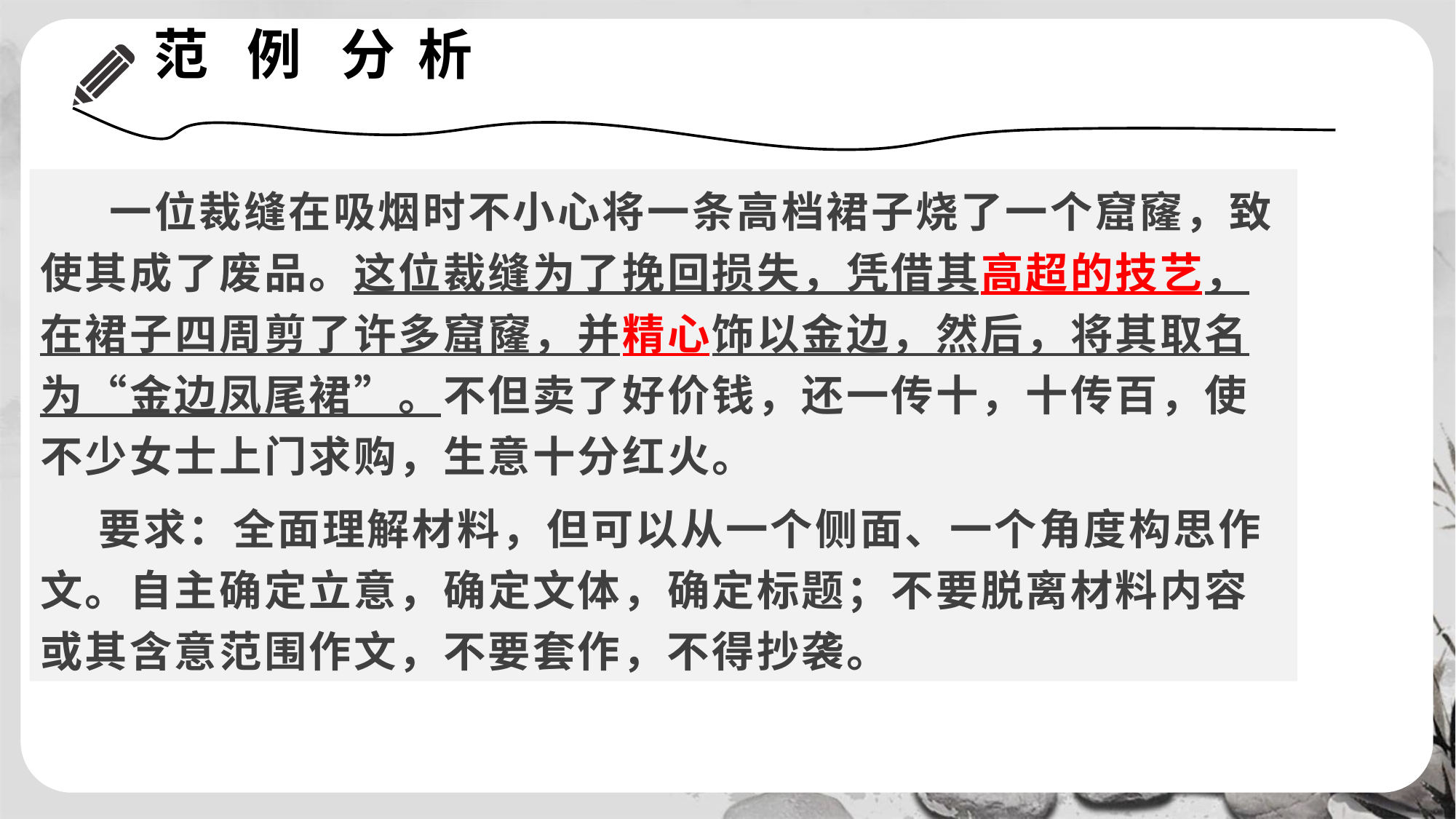

# 范  例  分 析
     一位裁缝在吸烟时不小心将一条高档裙子烧了一个窟窿，致使其成了废品。这位裁缝为了挽回损失，凭借其高超的技艺，在裙子四周剪了许多窟窿，并精心饰以金边，然后，将其取名为“金边凤尾裙”。不但卖了好价钱，还一传十，十传百，使不少女士上门求购，生意十分红火。
    要求：全面理解材料，但可以从一个侧面、一个角度构思作文。自主确定立意，确定文体，确定标题；不要脱离材料内容或其含意范围作文，不要套作，不得抄袭。